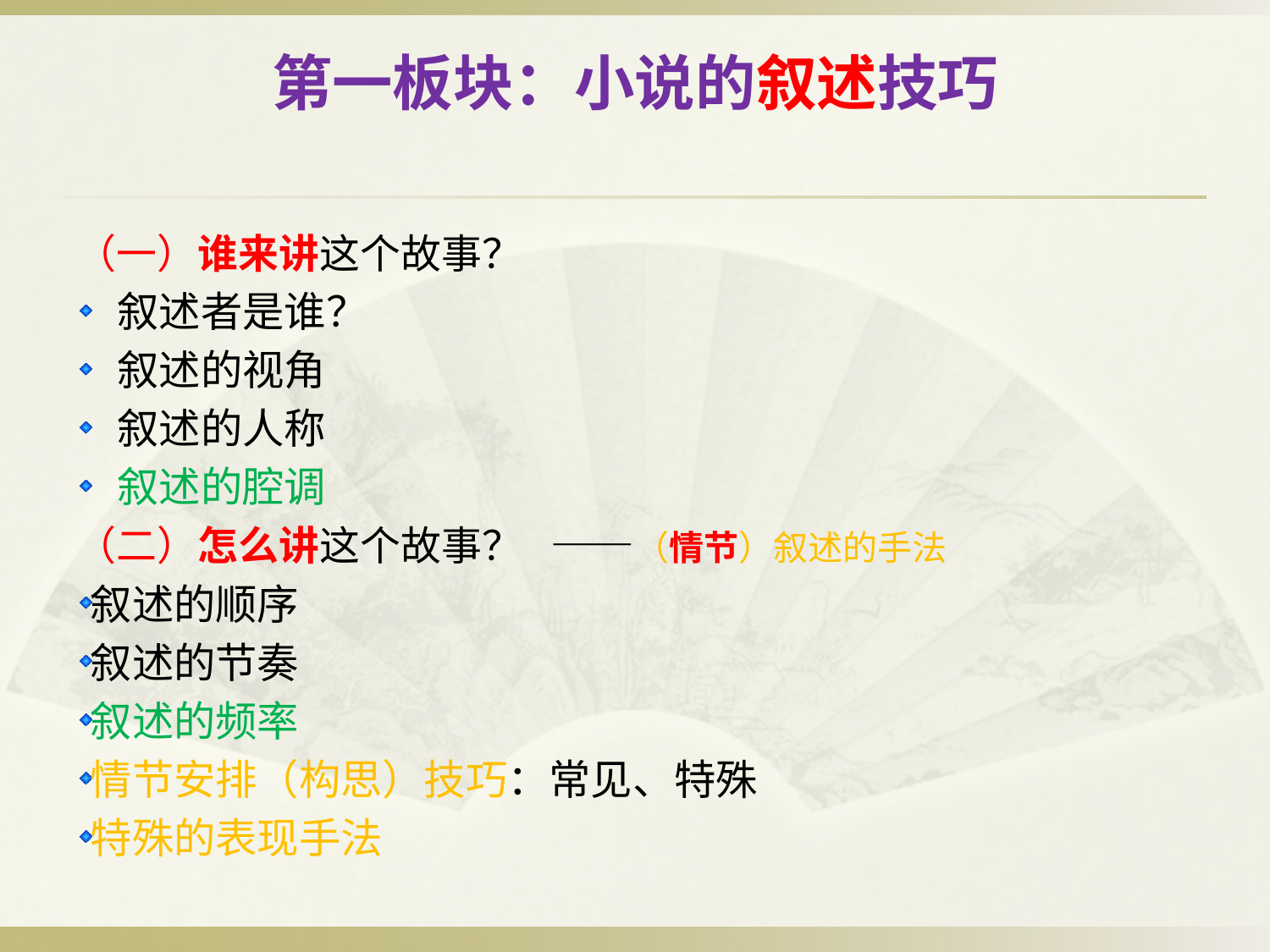

# 第一板块：小说的叙述技巧
（一）谁来讲这个故事？
叙述者是谁？
叙述的视角
叙述的人称
叙述的腔调
（二）怎么讲这个故事？   ——（情节）叙述的手法
叙述的顺序
叙述的节奏
叙述的频率
情节安排（构思）技巧：常见、特殊
特殊的表现手法